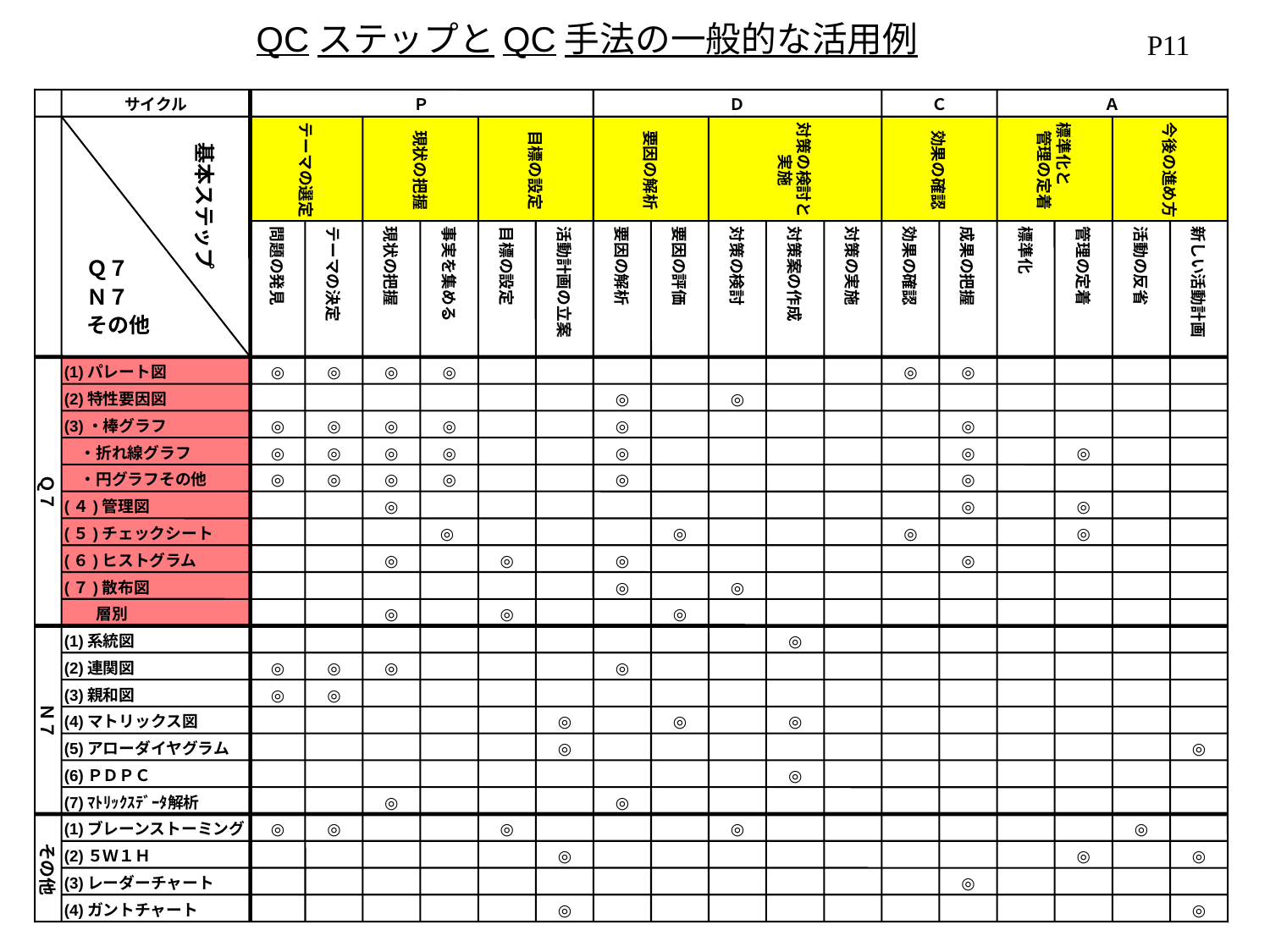

QCステップとQC手法の一般的な活用例
P11

サイクル

Ｐ

Ｄ

Ｃ

Ａ

テーマの選定
現状の把握

目標の設定

要因の解析
対策の検討と実施

効果の確認
標準化と　　管理の定着
今後の進め方

基本ステップ
問題の発見

テーマの決定

現状の把握
事実を集める

目標の設定
活動計画の立案

要因の解析
要因の評価

対策の検討
対策案の作成

対策の実施

効果の確認
成果の把握

標準化
管理の定着

活動の反省
新しい活動計画

Ｑ７
Ｎ７
その他
Ｑ７

(1)パレート図
◎
◎
◎
◎

◎
◎

(2)特性要因図

◎

◎

(3)・棒グラフ

◎
◎
◎
◎

◎

◎

　・折れ線グラフ

◎
◎
◎
◎

◎

◎

◎

　・円グラフその他

◎
◎
◎
◎

◎

◎

(４)管理図

◎

◎

◎

(５)チェックシート

◎

◎

◎

◎

(６)ヒストグラム

◎

◎

◎

◎

(７)散布図

◎

◎

　　層別

◎

◎

◎

Ｎ７

(1)系統図

◎

(2)連関図

◎
◎
◎

◎

(3)親和図

◎
◎

(4)マトリックス図

◎

◎

◎

(5)アローダイヤグラム

◎

◎
(6)ＰＤＰＣ

◎

(7)ﾏﾄﾘｯｸｽﾃﾞｰﾀ解析

◎

◎

その他

(1)ブレーンストーミング
◎
◎

◎

◎

◎

(2)５Ｗ１Ｈ

◎

◎

◎
(3)レーダーチャート

◎

(4)ガントチャート

◎

◎